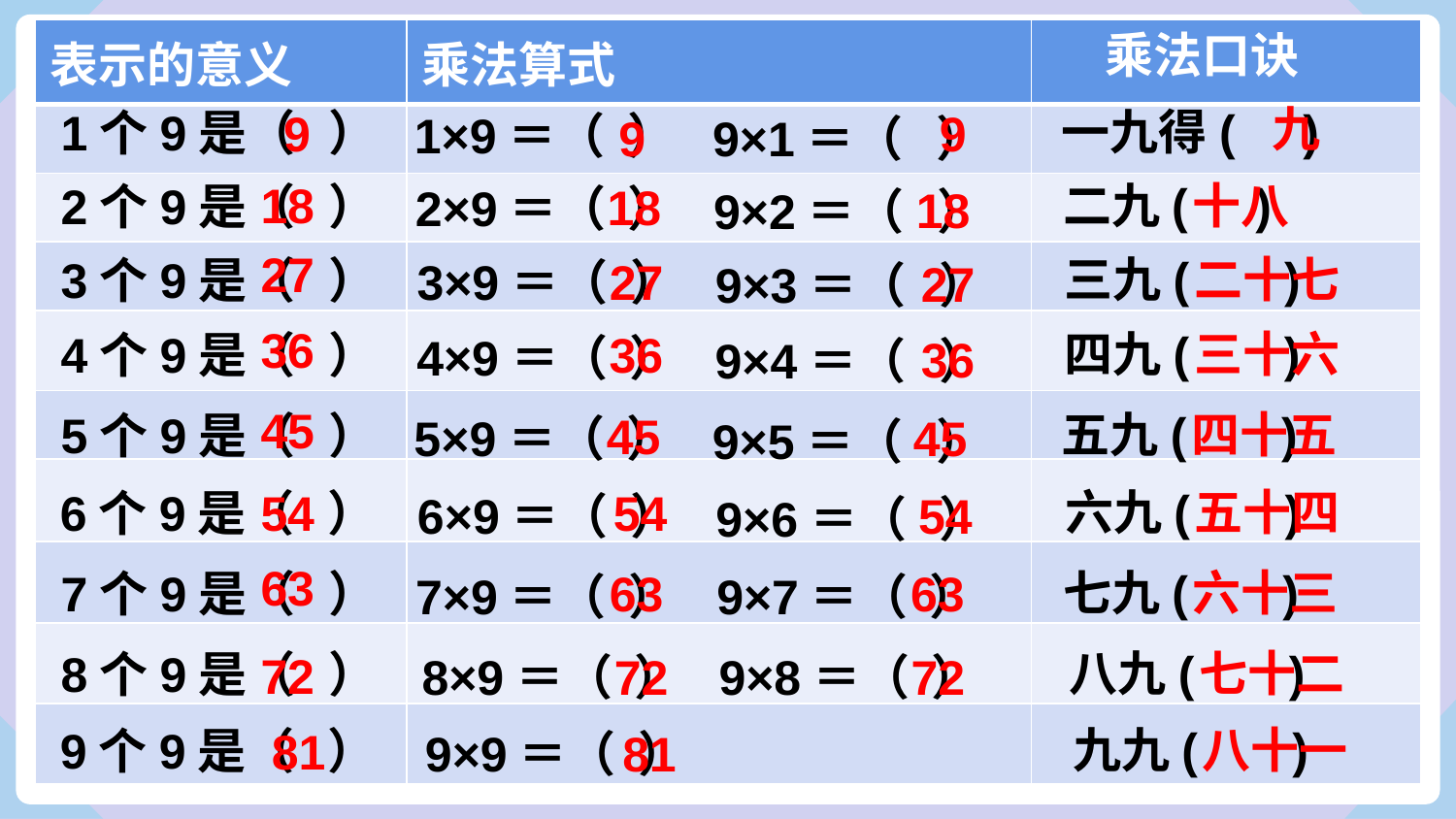

乘法口诀
| 表示的意义 | 乘法算式 |  |
| --- | --- | --- |
|  |  |  |
|  |  |  |
|  |  |  |
|  |  |  |
|  |  |  |
|  |  |  |
|  |  |  |
|  |  |  |
|  |  |  |
九
一九得(     )
1个9是（   ）
9
9
1×9＝（  ）
9
9×1＝（   ）
二九(     )
十八
18
2个9是（   ）
18
2×9＝（  ）
18
9×2＝（   ）
27
三九(       )
二十七
3个9是（   ）
3×9＝（  ）
27
27
9×3＝（   ）
36
四九(       )
三十六
36
4个9是（   ）
4×9＝（  ）
36
9×4＝（   ）
45
五九(       )
四十五
5个9是（   ）
45
45
5×9＝（  ）
9×5＝（   ）
六九(       )
五十四
54
54
6个9是（   ）
54
6×9＝（  ）
9×6＝（   ）
63
七九(       )
六十三
63
63
7个9是（   ）
7×9＝（  ）
9×7＝（  ）
八九(       )
七十二
8个9是（   ）
72
8×9＝（  ）
72
9×8＝（  ）
72
九九(       )
八十一
9个9是（   ）
81
9×9＝（  ）
81